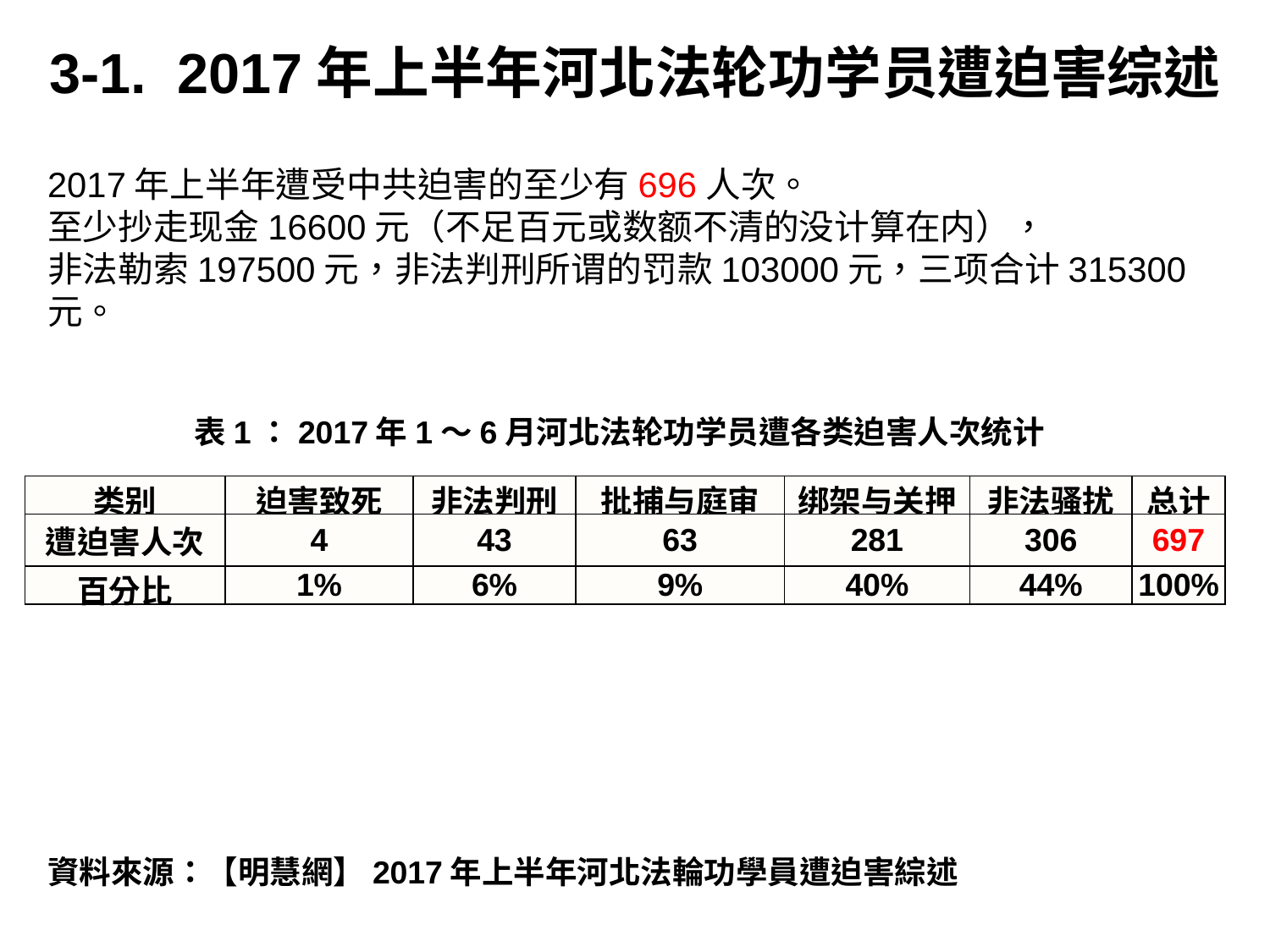

3-1.  2017年上半年河北法轮功学员遭迫害综述
2017年上半年遭受中共迫害的至少有696人次。
至少抄走现金16600元（不足百元或数额不清的没计算在内），
非法勒索197500元，非法判刑所谓的罚款103000元，三项合计315300元。
表1：2017年1～6月河北法轮功学员遭各类迫害人次统计
| 类别 | 迫害致死 | 非法判刑 | 批捕与庭审 | 绑架与关押 | 非法骚扰 | 总计 |
| --- | --- | --- | --- | --- | --- | --- |
| 遭迫害人次 | 4 | 43 | 63 | 281 | 306 | 697 |
| 百分比 | 1% | 6% | 9% | 40% | 44% | 100% |
資料來源：【明慧網】2017年上半年河北法輪功學員遭迫害綜述